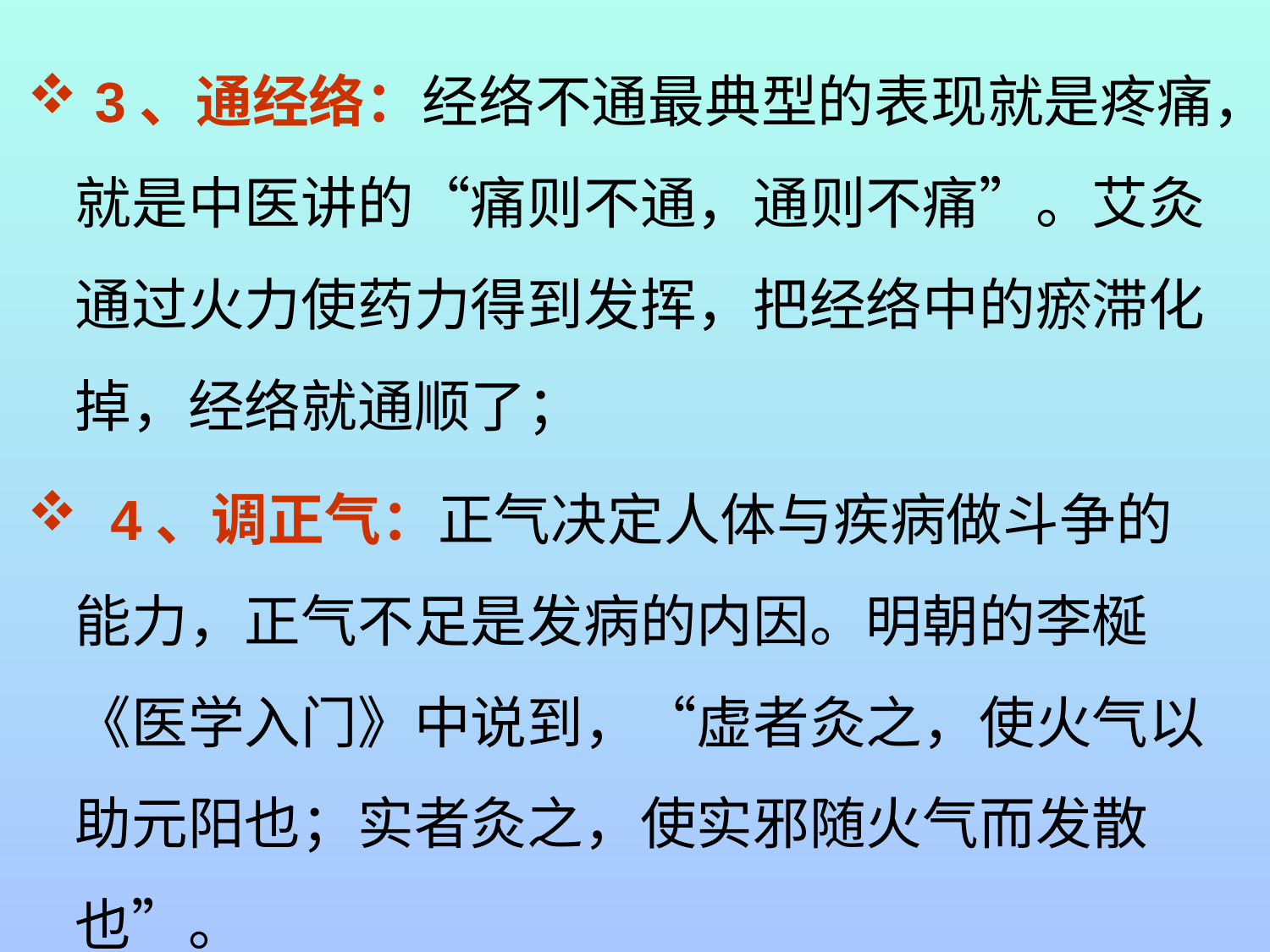

3、通经络：经络不通最典型的表现就是疼痛，就是中医讲的“痛则不通，通则不痛”。艾灸通过火力使药力得到发挥，把经络中的瘀滞化掉，经络就通顺了；
  4、调正气：正气决定人体与疾病做斗争的能力，正气不足是发病的内因。明朝的李梴《医学入门》中说到，“虚者灸之，使火气以助元阳也；实者灸之，使实邪随火气而发散也”。